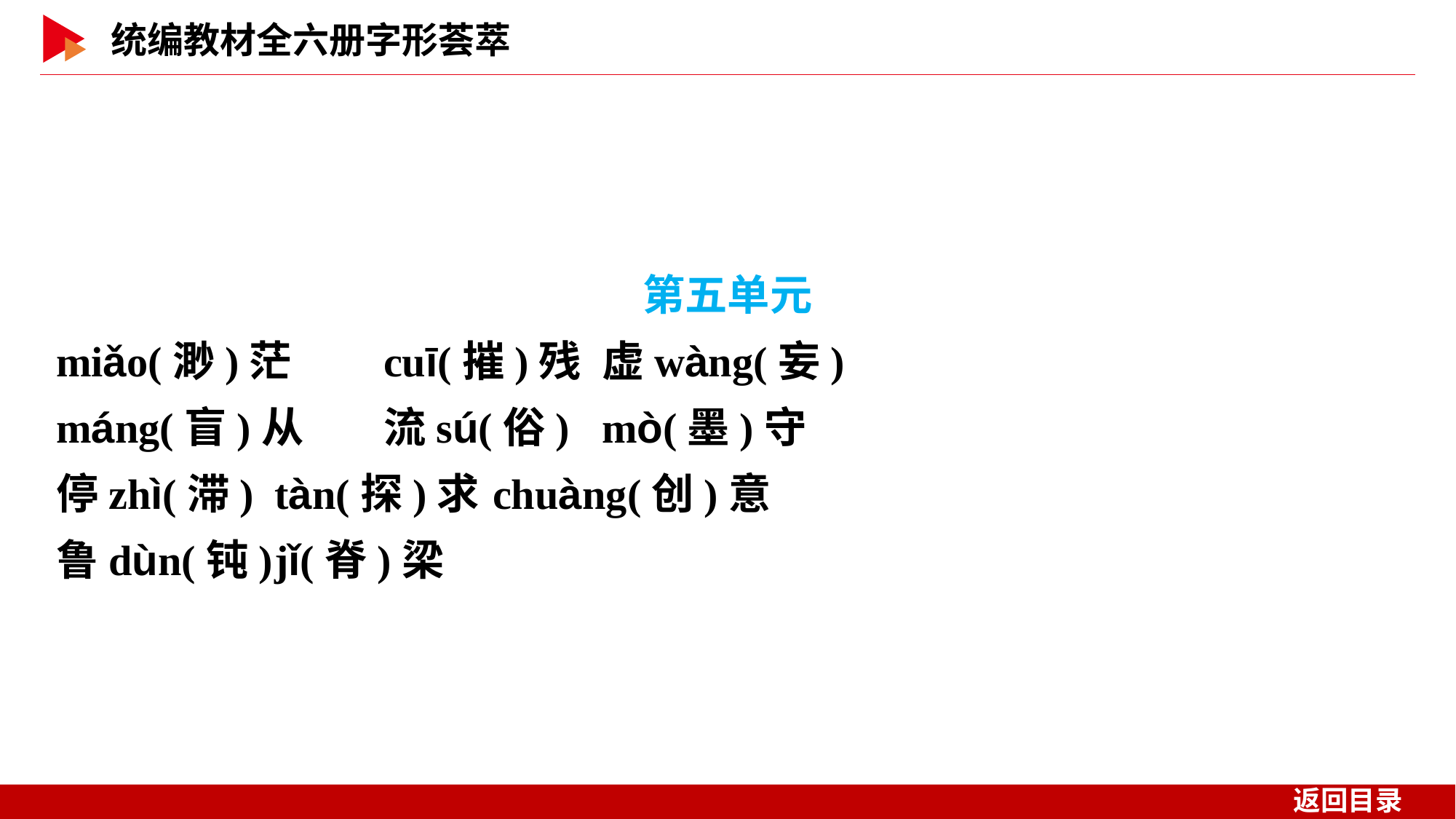

第五单元
miǎo(渺)茫	cuī(摧)残	虚wàng(妄)
máng(盲)从	流sú(俗)	mò(墨)守
停zhì(滞)	tàn(探)求	chuàng(创)意
鲁dùn(钝)	jǐ(脊)梁